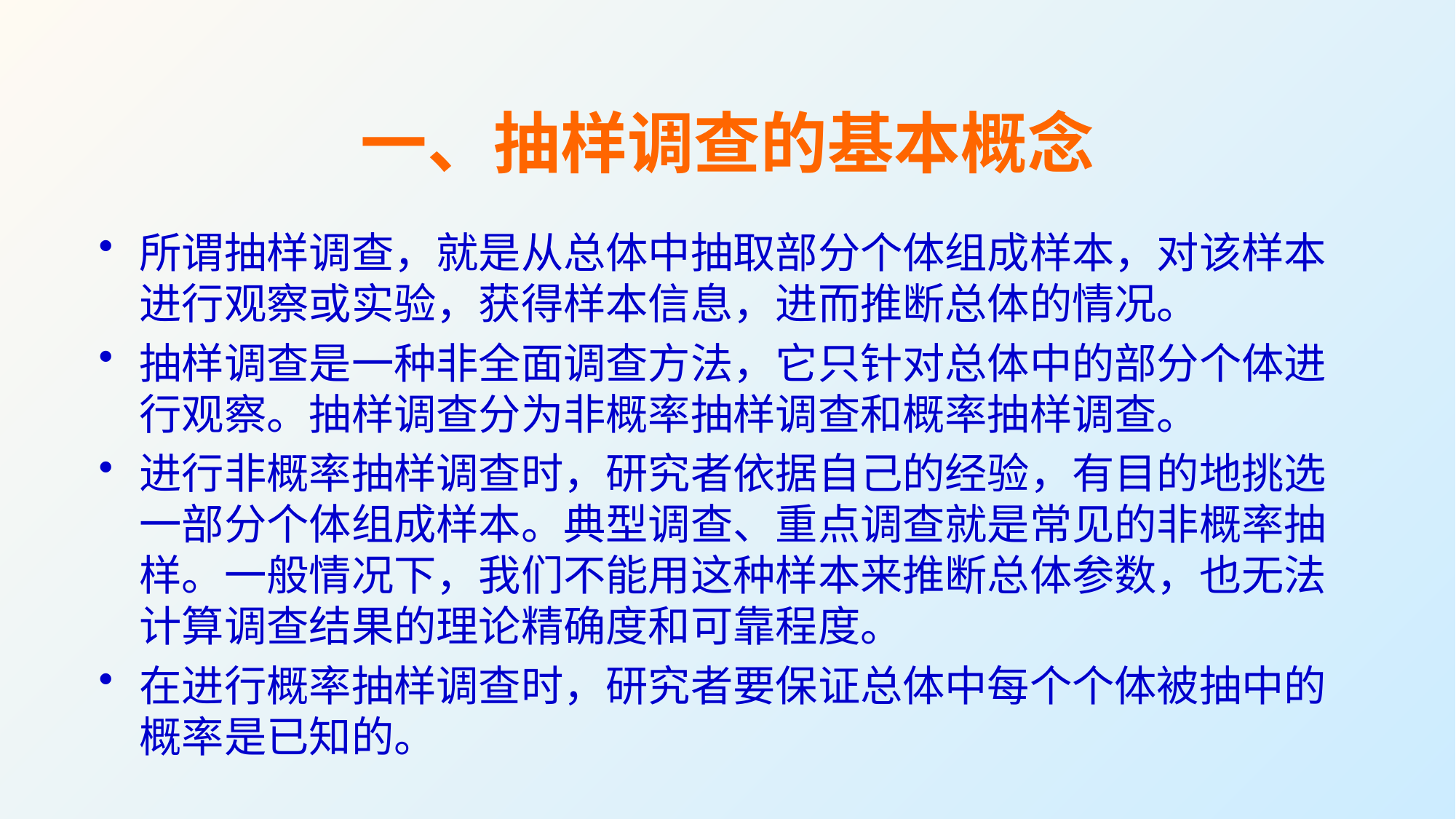

# 一、抽样调查的基本概念
所谓抽样调查，就是从总体中抽取部分个体组成样本，对该样本进行观察或实验，获得样本信息，进而推断总体的情况。
抽样调查是一种非全面调查方法，它只针对总体中的部分个体进行观察。抽样调查分为非概率抽样调查和概率抽样调查。
进行非概率抽样调查时，研究者依据自己的经验，有目的地挑选一部分个体组成样本。典型调查、重点调查就是常见的非概率抽样。一般情况下，我们不能用这种样本来推断总体参数，也无法计算调查结果的理论精确度和可靠程度。
在进行概率抽样调查时，研究者要保证总体中每个个体被抽中的概率是已知的。